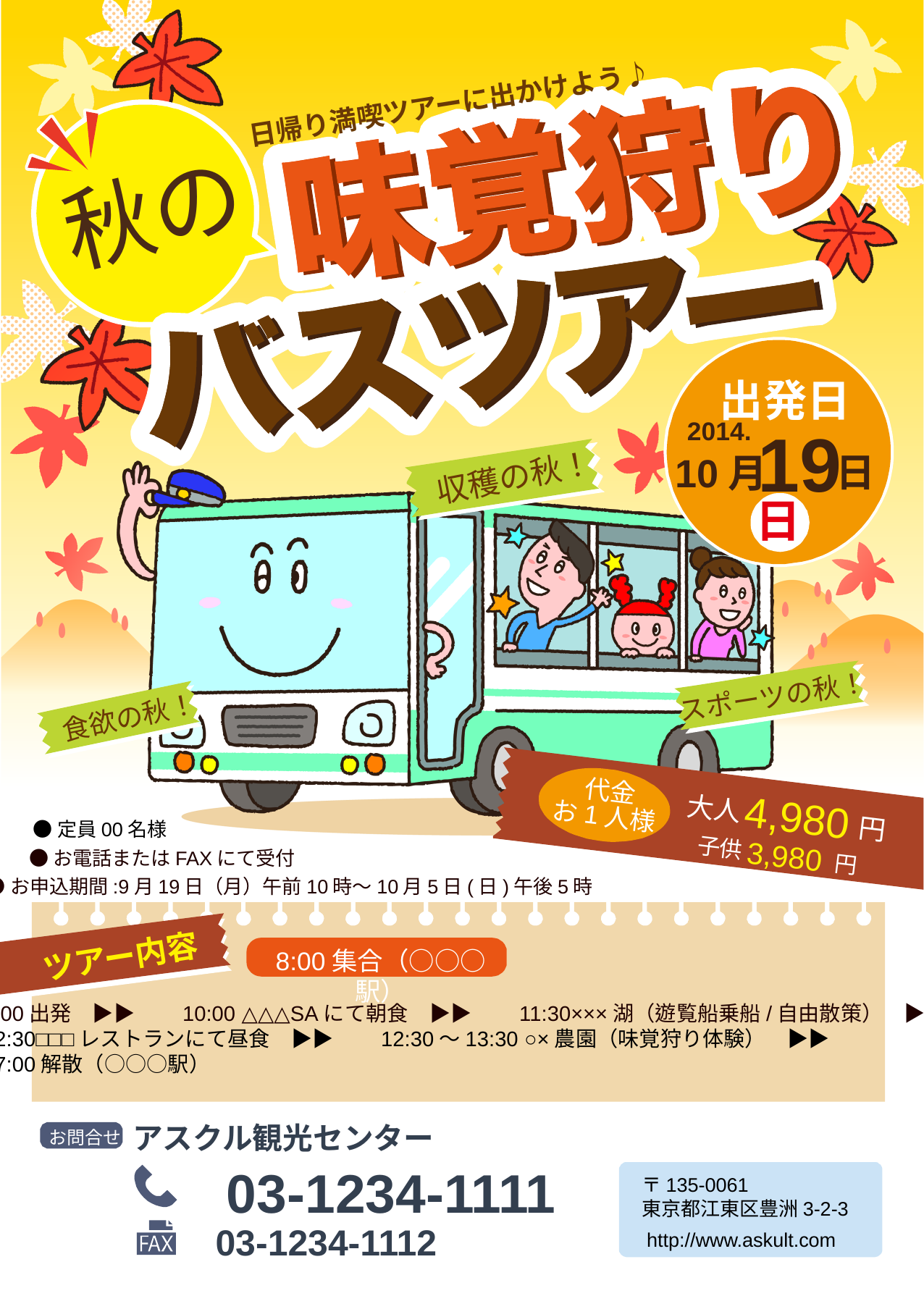

日帰り満喫ツアーに出かけよう♪

秋の

出発日
2014.
19

収穫の秋！
日
10月
日

スポーツの秋！

食欲の秋！

代金
お1人様
4,980
大人
円
●定員00名様
子供
3,980
●お電話またはFAXにて受付
円
●お申込期間:9月19日（月）午前10時〜10月5日(日)午後5時

ツアー内容

8:00集合（○○○駅）
9:00出発　▶▶　　10:00 △△△SAにて朝食　▶▶　　11:30×××湖（遊覧船乗船/自由散策）　▶▶
12:30□□□レストランにて昼食　▶▶　　12:30〜13:30 ○×農園（味覚狩り体験）　▶▶
17:00解散（○○○駅）
アスクル観光センター

お問合せ
03-1234-1111

〒135-0061
東京都江東区豊洲3-2-3
03-1234-1112

http://www.askult.com